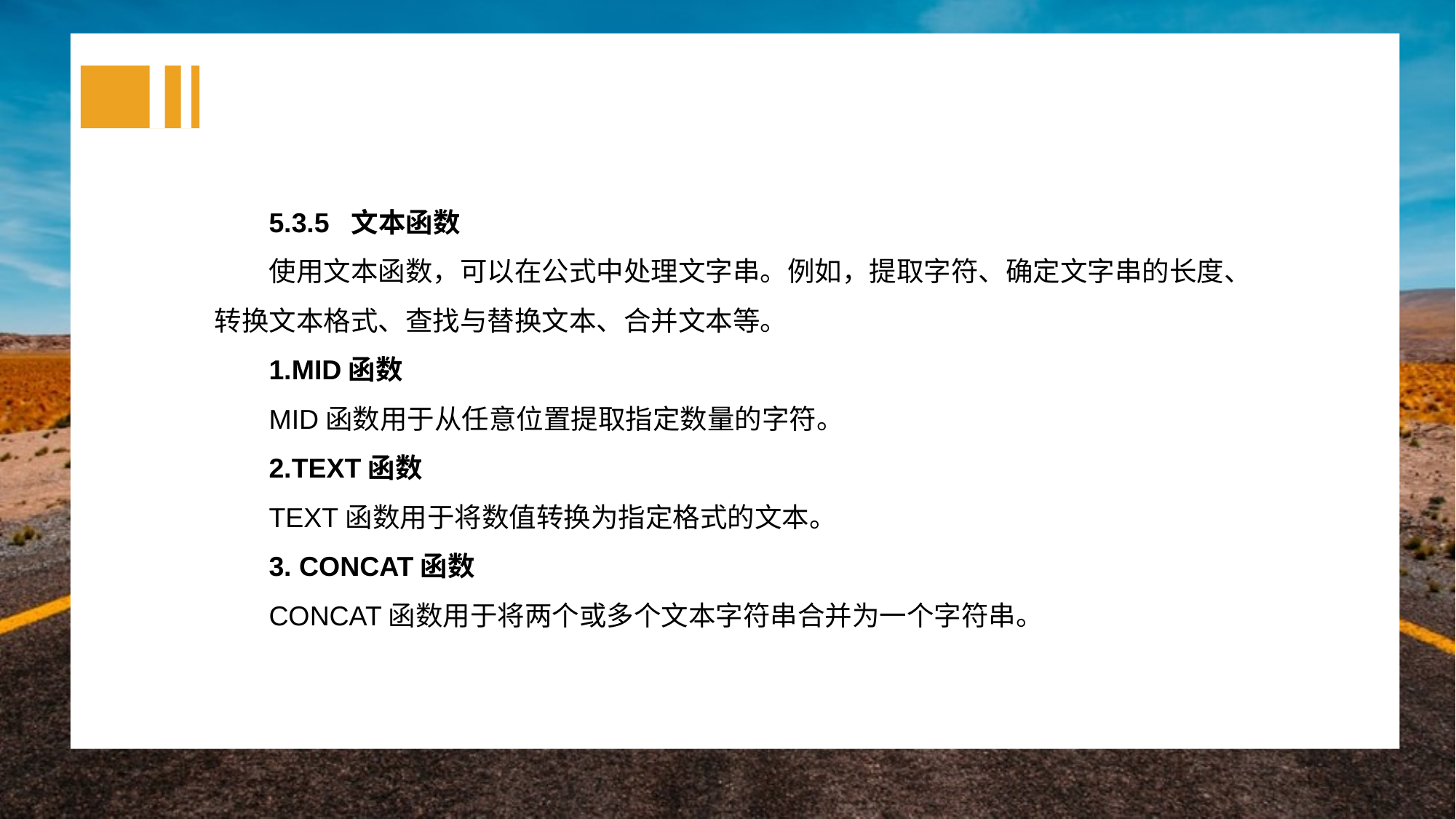

5.3.5  文本函数
使用文本函数，可以在公式中处理文字串。例如，提取字符、确定文字串的长度、转换文本格式、查找与替换文本、合并文本等。
1.MID函数
MID函数用于从任意位置提取指定数量的字符。
2.TEXT函数
TEXT函数用于将数值转换为指定格式的文本。
3. CONCAT函数
CONCAT函数用于将两个或多个文本字符串合并为一个字符串。